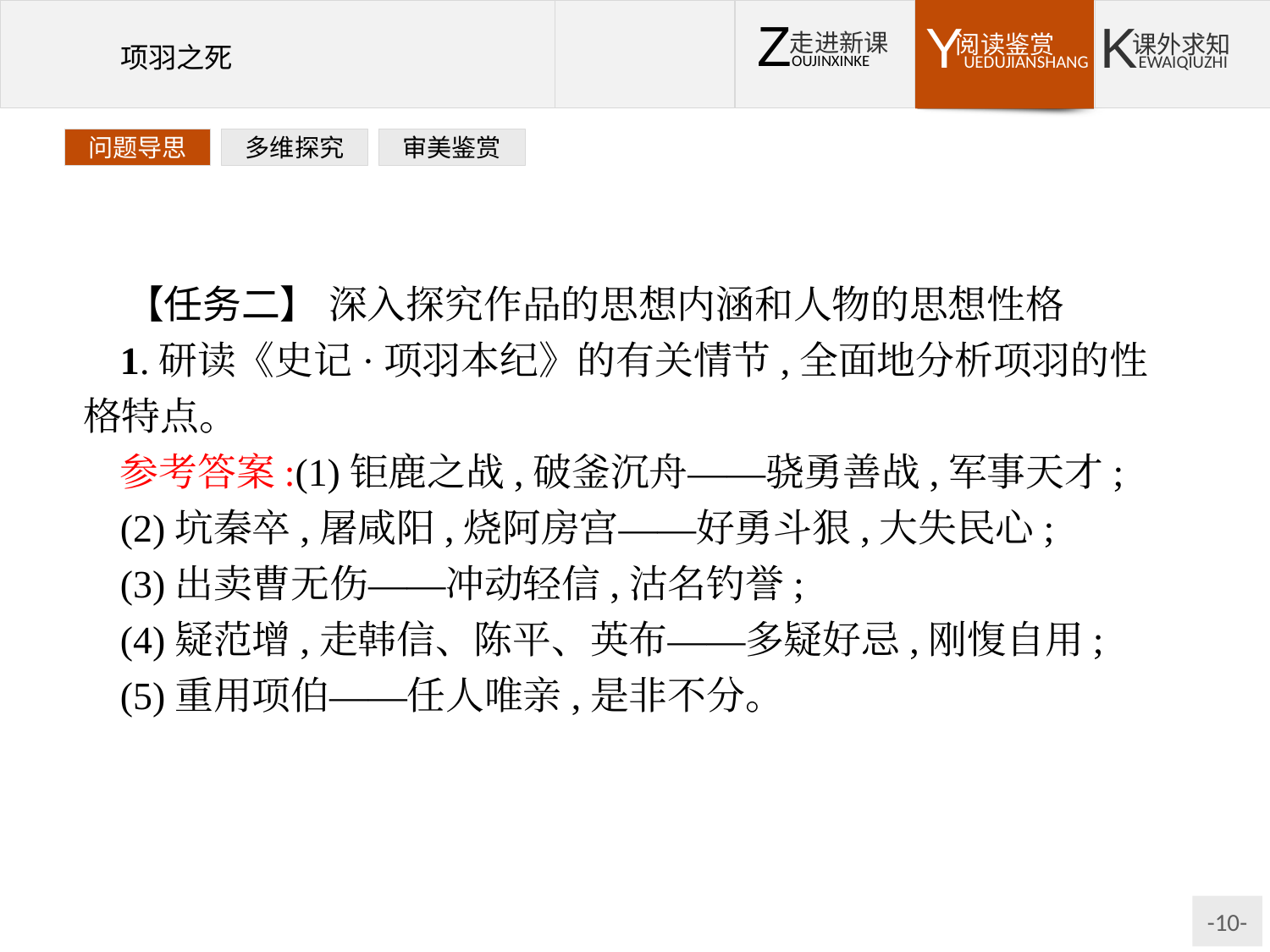

问题导思
多维探究
审美鉴赏
【任务二】 深入探究作品的思想内涵和人物的思想性格
1.研读《史记·项羽本纪》的有关情节,全面地分析项羽的性格特点。
参考答案:(1)钜鹿之战,破釜沉舟——骁勇善战,军事天才;
(2)坑秦卒,屠咸阳,烧阿房宫——好勇斗狠,大失民心;
(3)出卖曹无伤——冲动轻信,沽名钓誉;
(4)疑范增,走韩信、陈平、英布——多疑好忌,刚愎自用;
(5)重用项伯——任人唯亲,是非不分。